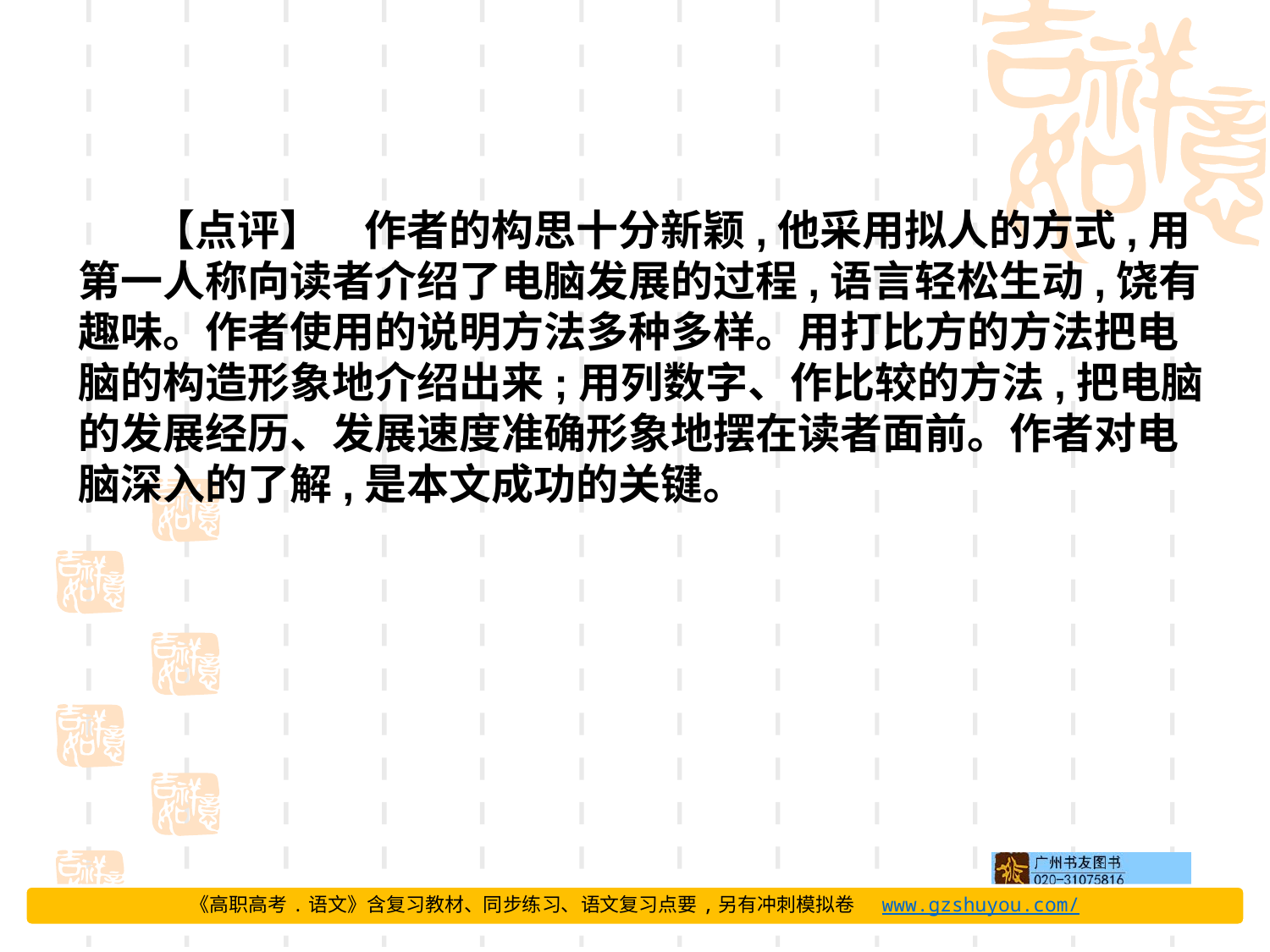

【点评】　作者的构思十分新颖,他采用拟人的方式,用第一人称向读者介绍了电脑发展的过程,语言轻松生动,饶有趣味。作者使用的说明方法多种多样。用打比方的方法把电脑的构造形象地介绍出来;用列数字、作比较的方法,把电脑的发展经历、发展速度准确形象地摆在读者面前。作者对电脑深入的了解,是本文成功的关键。